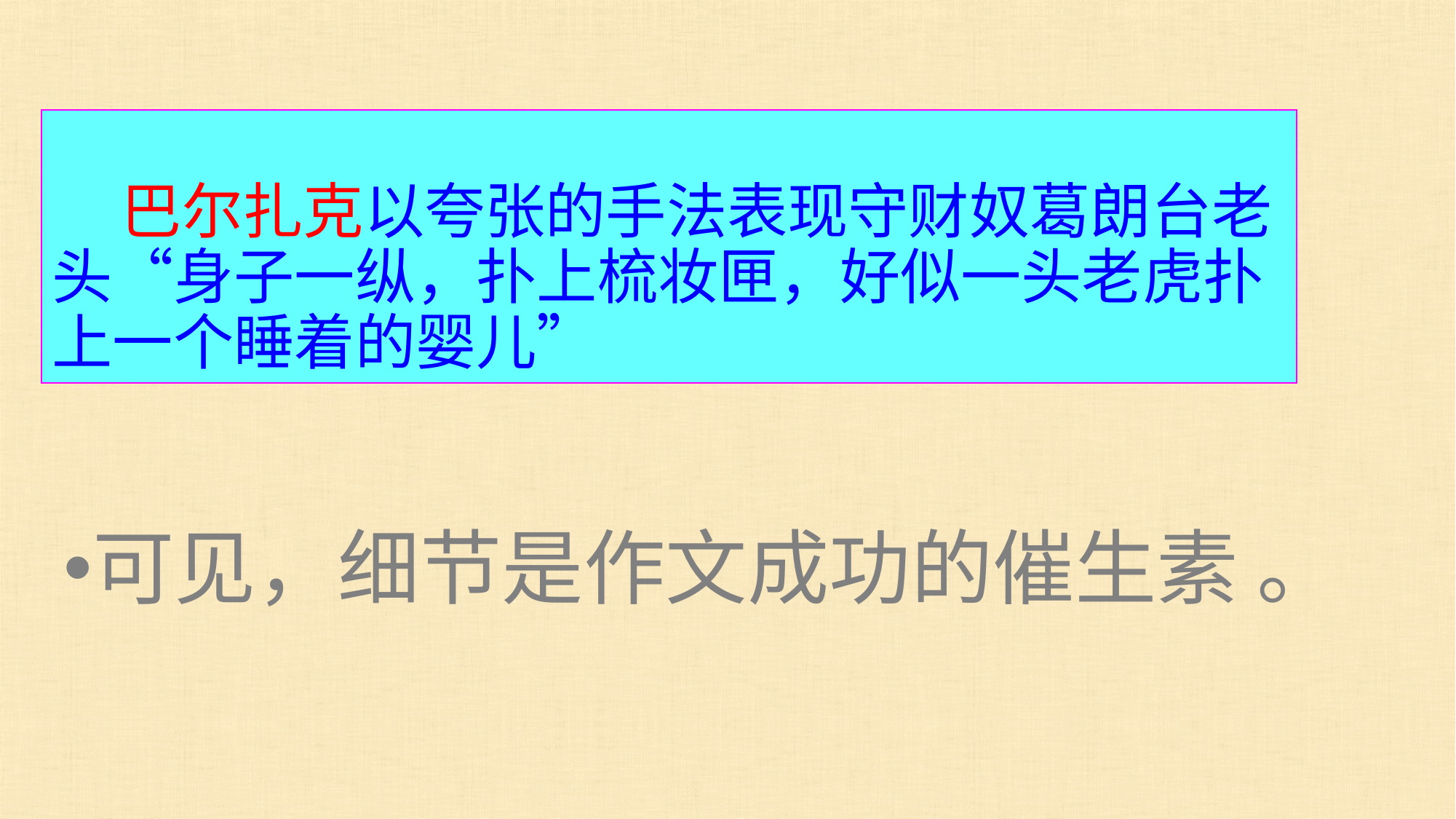

# 巴尔扎克以夸张的手法表现守财奴葛朗台老头“身子一纵，扑上梳妆匣，好似一头老虎扑上一个睡着的婴儿”
可见，细节是作文成功的催生素 。